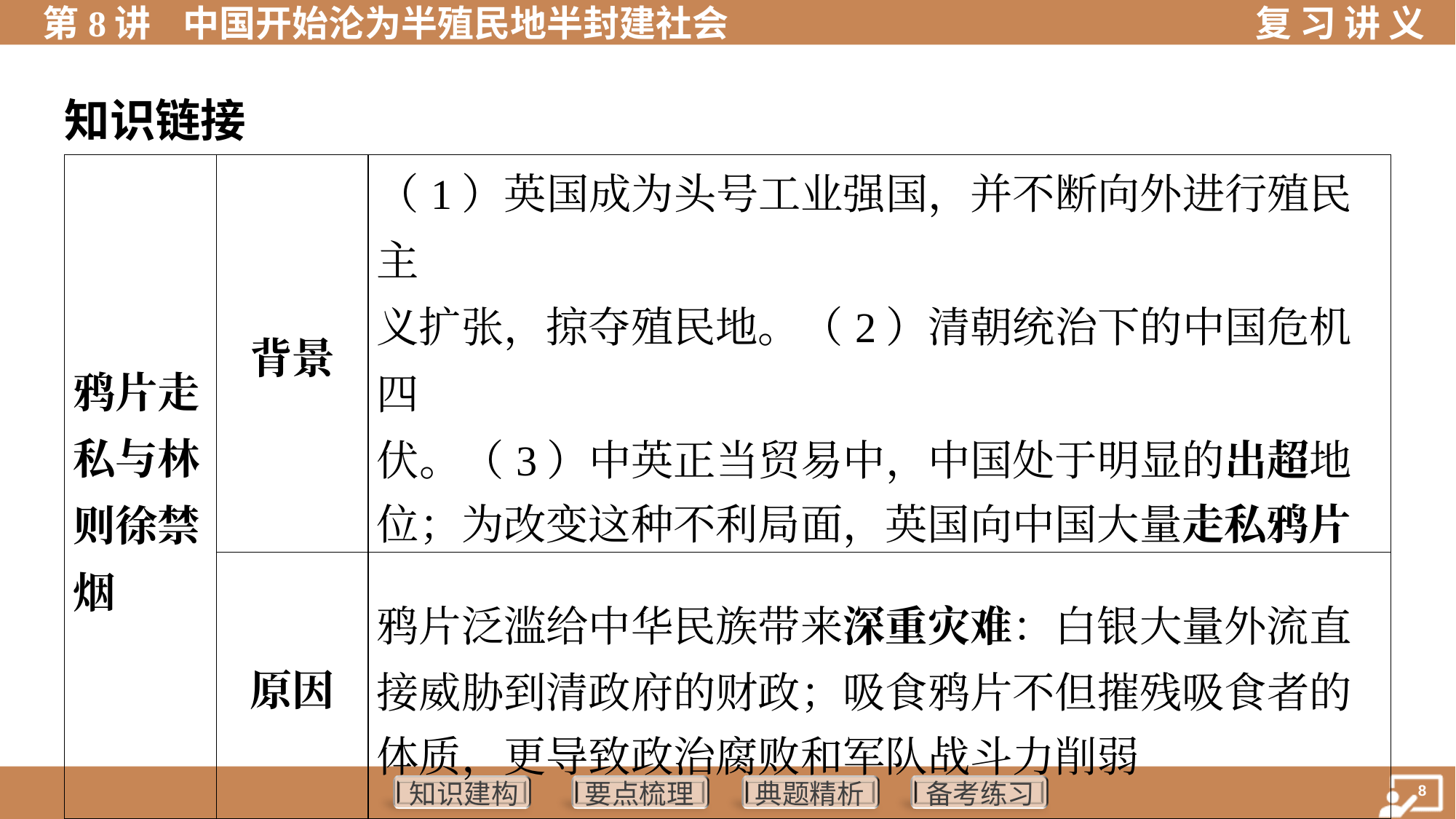

知识链接
| 鸦片走 私与林则徐禁烟 | 背景 | （1）英国成为头号工业强国，并不断向外进行殖民主 义扩张，掠夺殖民地。（2）清朝统治下的中国危机四 伏。（3）中英正当贸易中，中国处于明显的出超地 位；为改变这种不利局面，英国向中国大量走私鸦片 |  |
| --- | --- | --- | --- |
|  | 原因 | 鸦片泛滥给中华民族带来深重灾难：白银大量外流直 接威胁到清政府的财政；吸食鸦片不但摧残吸食者的 体质，更导致政治腐败和军队战斗力削弱 |  |